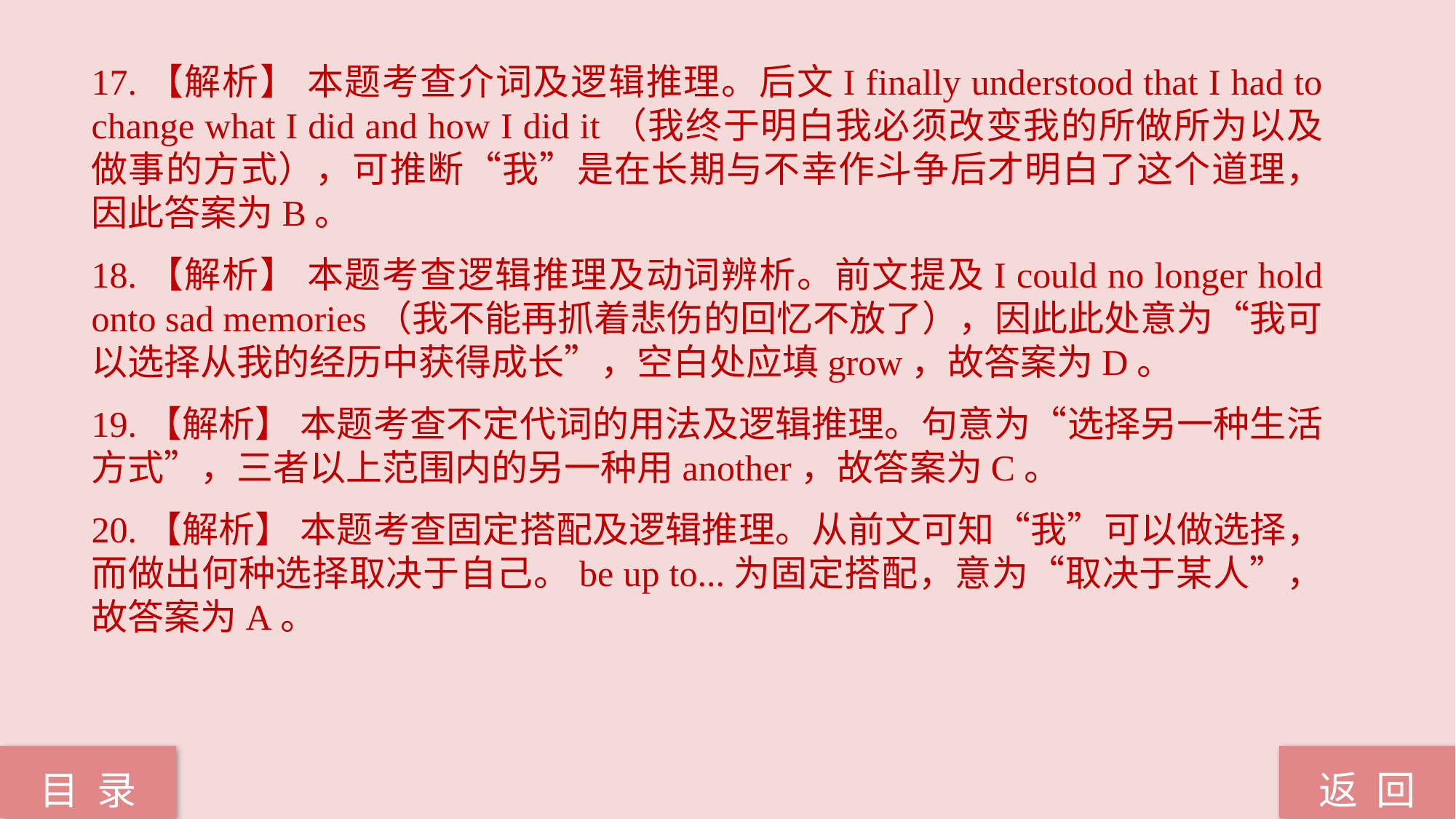

17.【解析】 本题考查介词及逻辑推理。后文I finally understood that I had to change what I did and how I did it（我终于明白我必须改变我的所做所为以及做事的方式），可推断“我”是在长期与不幸作斗争后才明白了这个道理，因此答案为B。
18.【解析】 本题考查逻辑推理及动词辨析。前文提及I could no longer hold onto sad memories（我不能再抓着悲伤的回忆不放了），因此此处意为“我可以选择从我的经历中获得成长”，空白处应填grow，故答案为D。
19.【解析】 本题考查不定代词的用法及逻辑推理。句意为“选择另一种生活方式”，三者以上范围内的另一种用another，故答案为C。
20.【解析】 本题考查固定搭配及逻辑推理。从前文可知“我”可以做选择，而做出何种选择取决于自己。be up to...为固定搭配，意为“取决于某人”，故答案为A。
返  回